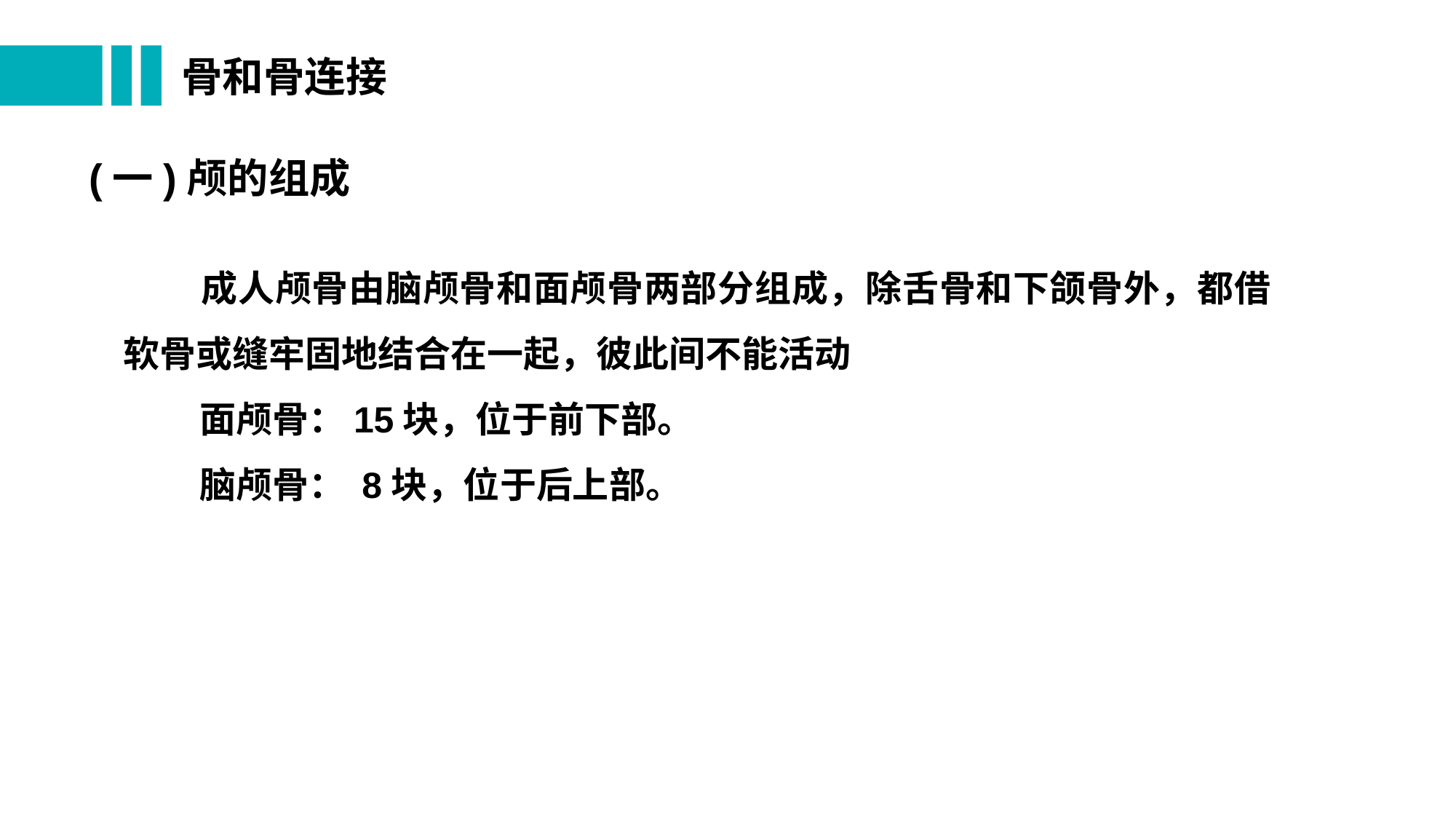

# 骨和骨连接
 (一)颅的组成
   成人颅骨由脑颅骨和面颅骨两部分组成，除舌骨和下颌骨外，都借软骨或缝牢固地结合在一起，彼此间不能活动
   面颅骨：15块，位于前下部。
   脑颅骨： 8块，位于后上部。